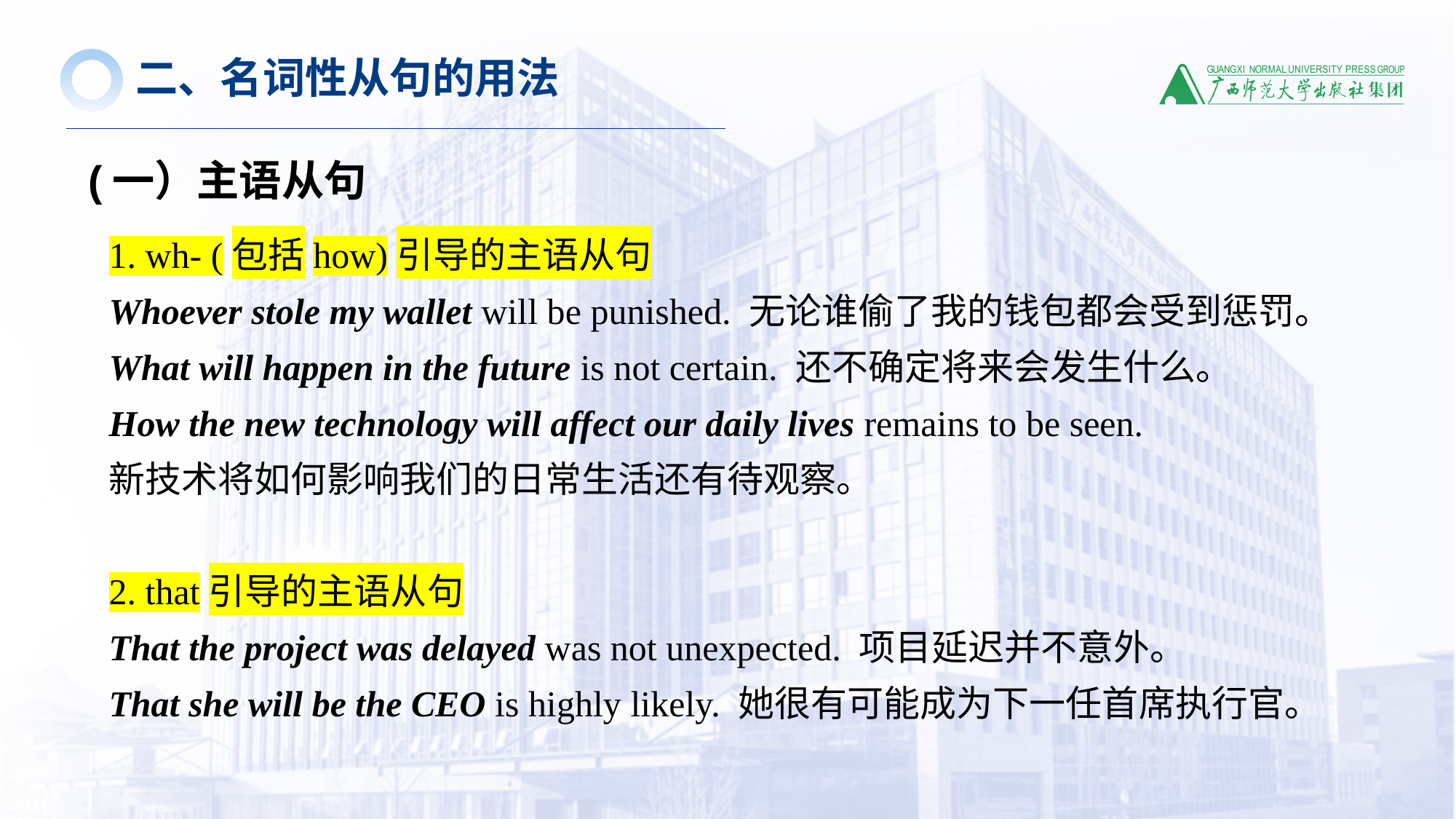

二、名词性从句的用法

(一）主语从句
1. wh- (包括how)引导的主语从句
Whoever stole my wallet will be punished. 无论谁偷了我的钱包都会受到惩罚。
What will happen in the future is not certain. 还不确定将来会发生什么。
How the new technology will affect our daily lives remains to be seen.
新技术将如何影响我们的日常生活还有待观察。

2. that引导的主语从句
That the project was delayed was not unexpected. 项目延迟并不意外。
That she will be the CEO is highly likely. 她很有可能成为下一任首席执行官。